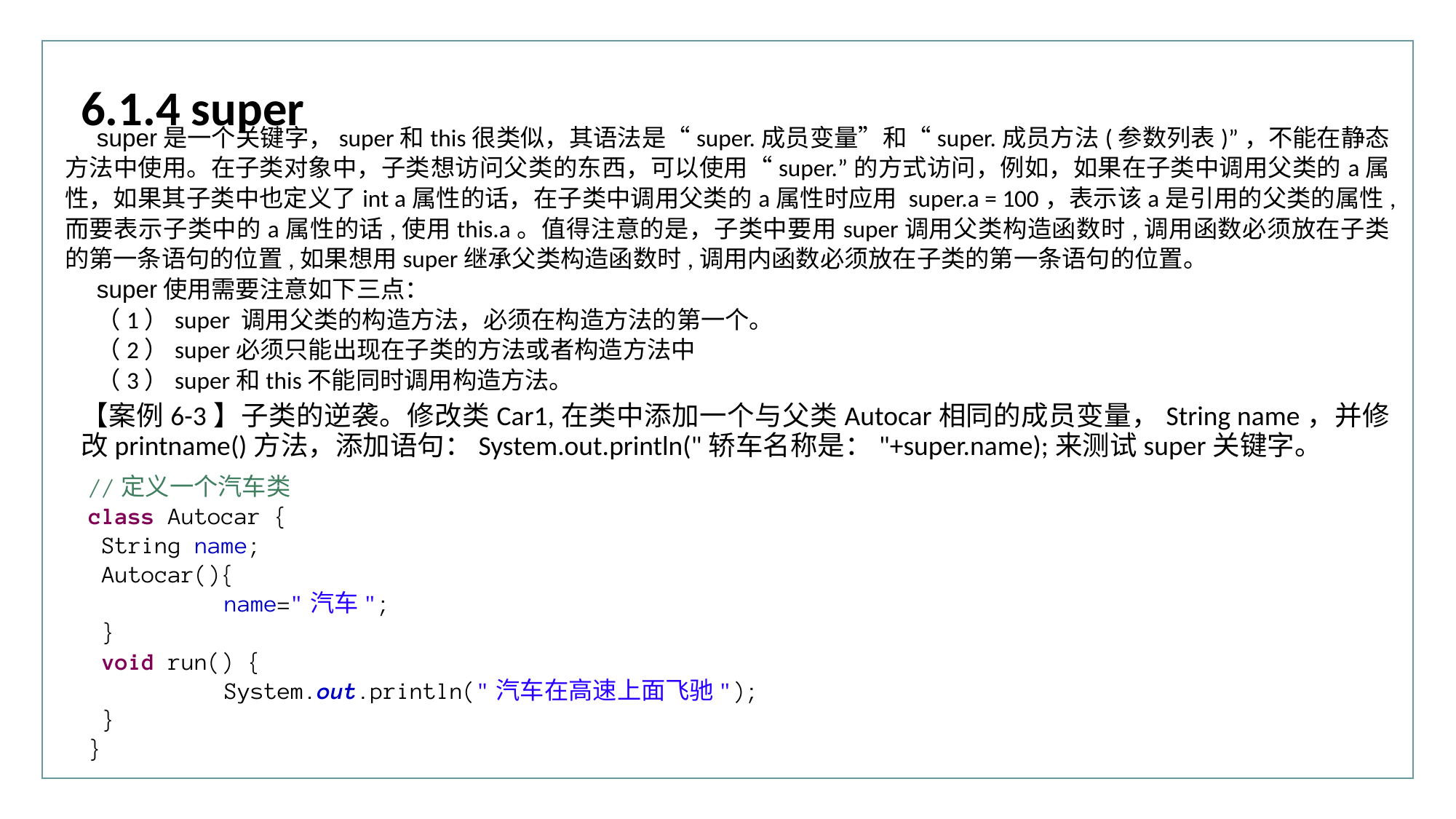

行业PPT模板http://www.XX.com/hangye/
6.1.4 super

super是一个关键字，super和this很类似，其语法是“super.成员变量”和“super.成员方法(参数列表)”，不能在静态方法中使用。在子类对象中，子类想访问父类的东西，可以使用“super.”的方式访问，例如，如果在子类中调用父类的a属性，如果其子类中也定义了int a属性的话，在子类中调用父类的a属性时应用 super.a = 100，表示该a是引用的父类的属性,而要表示子类中的a属性的话,使用this.a。值得注意的是，子类中要用super调用父类构造函数时,调用函数必须放在子类的第一条语句的位置,如果想用super继承父类构造函数时,调用内函数必须放在子类的第一条语句的位置。
super使用需要注意如下三点：
（1）super 调用父类的构造方法，必须在构造方法的第一个。
（2）super必须只能出现在子类的方法或者构造方法中
（3）super和this不能同时调用构造方法。
【案例6-3】子类的逆袭。修改类Car1,在类中添加一个与父类Autocar相同的成员变量，String name，并修改printname()方法，添加语句：System.out.println("轿车名称是："+super.name);来测试super关键字。
//定义一个汽车类
class Autocar {
 String name;
 Autocar(){
	  name="汽车";
 }
 void run() {
	  System.out.println("汽车在高速上面飞驰");
 }
}